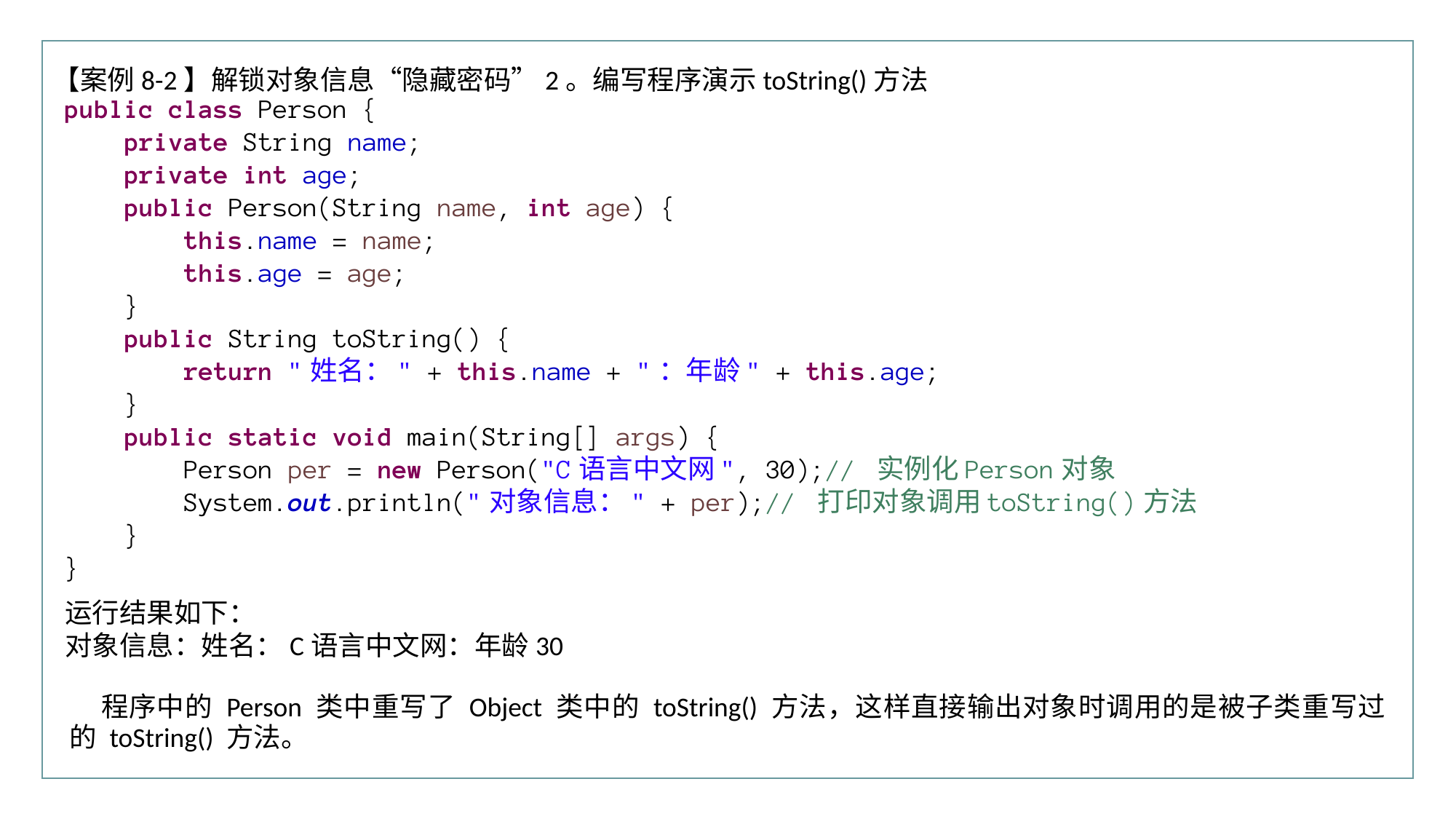

行业PPT模板http://www.XX.com/hangye/

【案例8-2】解锁对象信息“隐藏密码”2。编写程序演示toString()方法
public class Person {
    private String name;
    private int age;
    public Person(String name, int age) {
        this.name = name;
        this.age = age;
    }
    public String toString() {
        return "姓名：" + this.name + "：年龄" + this.age;
    }
    public static void main(String[] args) {
        Person per = new Person("C语言中文网", 30);// 实例化Person对象
        System.out.println("对象信息：" + per);// 打印对象调用toString()方法
    }
}
运行结果如下：
对象信息：姓名：C语言中文网：年龄30
程序中的 Person 类中重写了 Object 类中的 toString() 方法，这样直接输出对象时调用的是被子类重写过的 toString() 方法。